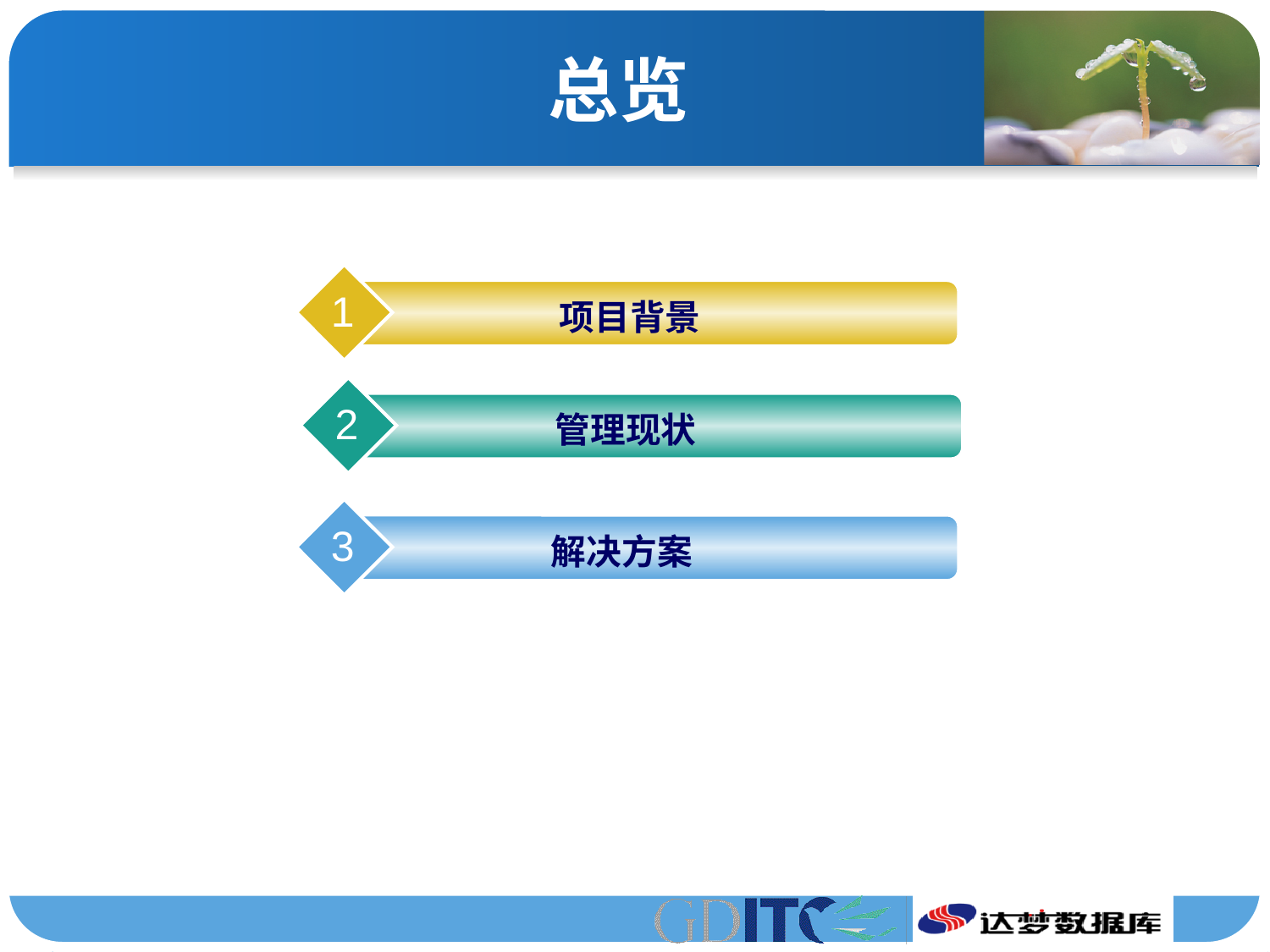

# 总览

1

 项目背景

2

管理现状

3

解决方案